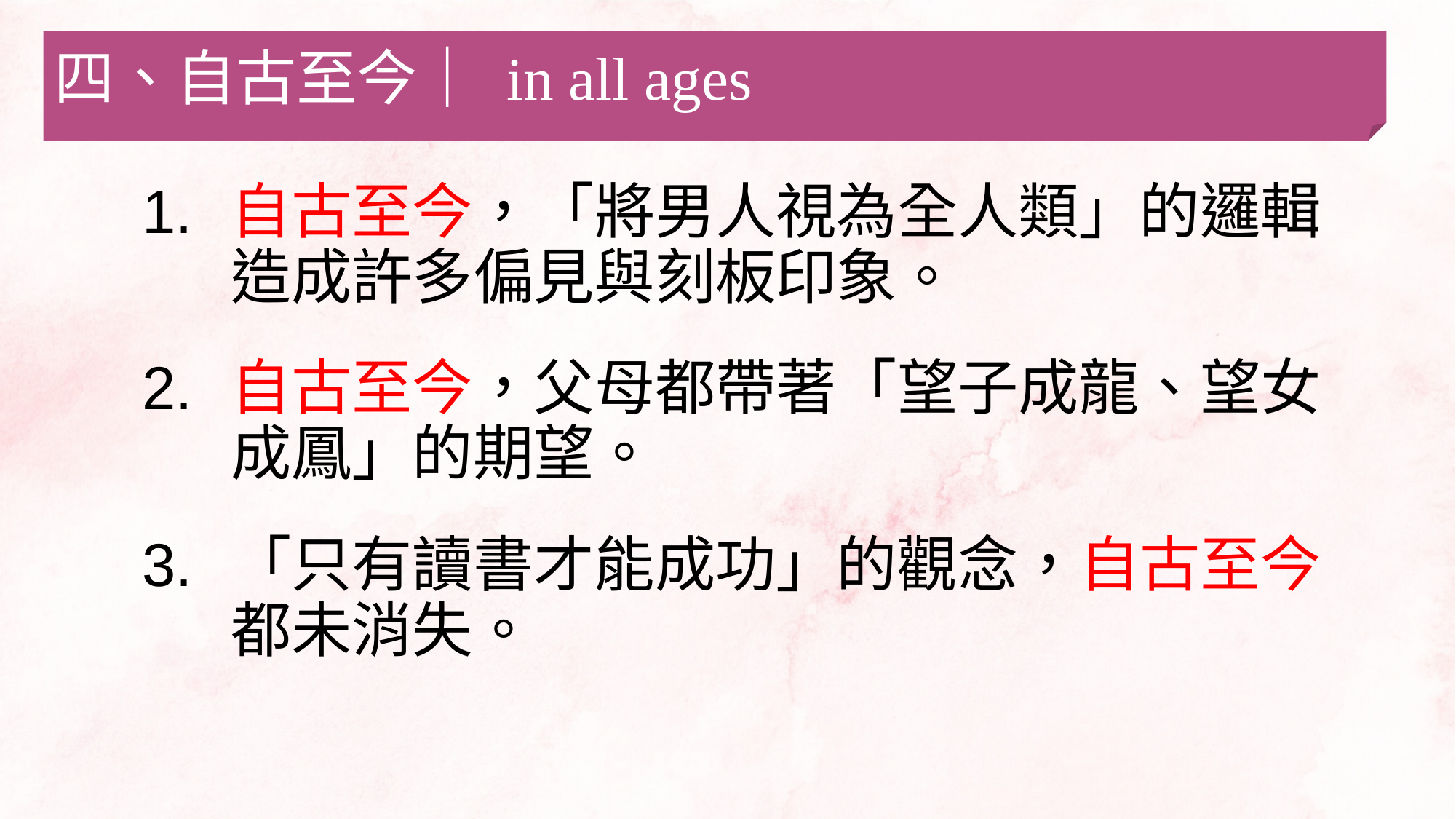

四、自古至今｜ in all ages
自古至今，「將男人視為全人類」的邏輯造成許多偏見與刻板印象。
自古至今，父母都帶著「望子成龍、望女成鳳」的期望。
「只有讀書才能成功」的觀念，自古至今都未消失。